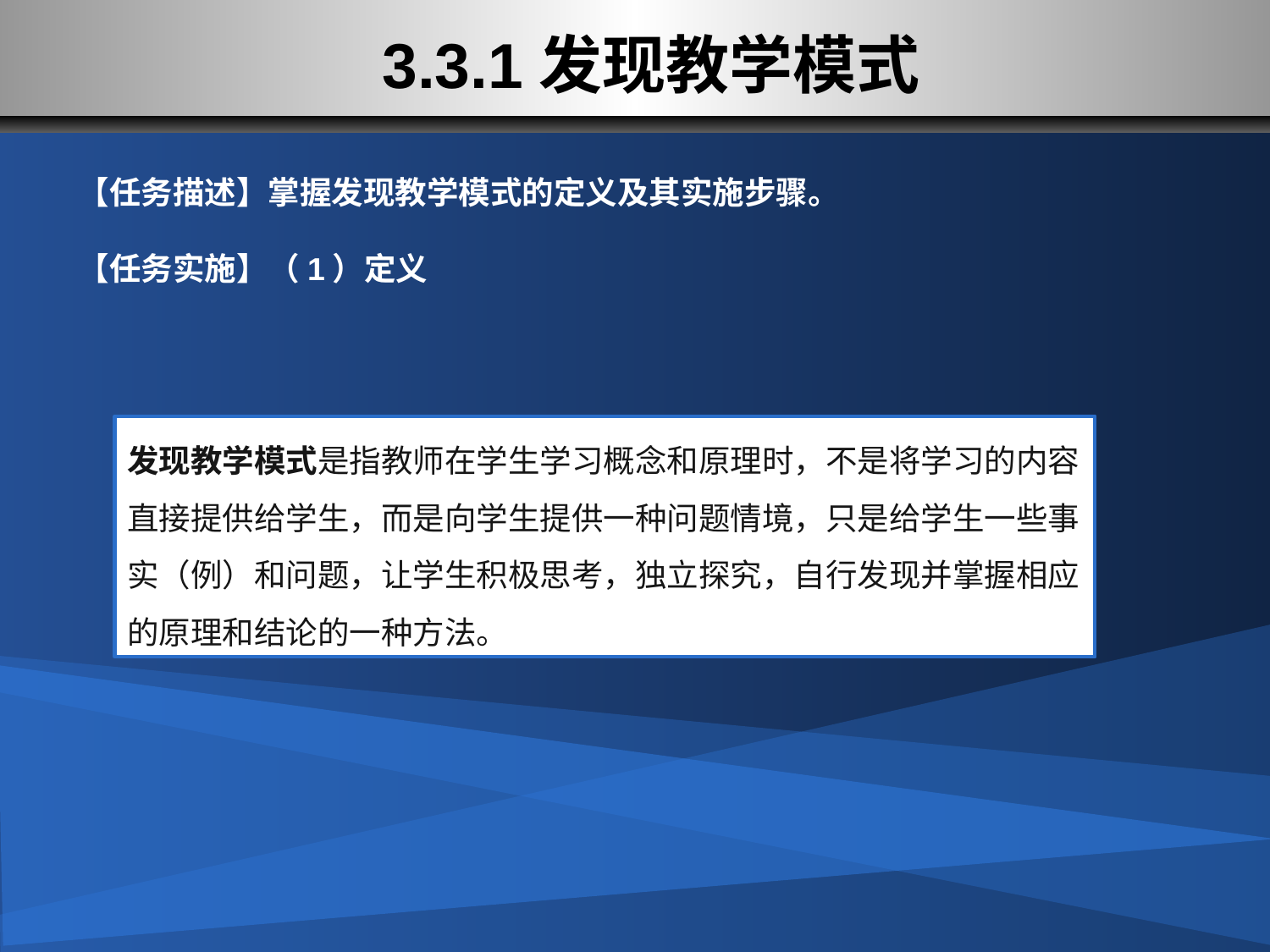

# 3.3.1发现教学模式
【任务描述】掌握发现教学模式的定义及其实施步骤。

【任务实施】（1）定义
发现教学模式是指教师在学生学习概念和原理时，不是将学习的内容直接提供给学生，而是向学生提供一种问题情境，只是给学生一些事实（例）和问题，让学生积极思考，独立探究，自行发现并掌握相应的原理和结论的一种方法。